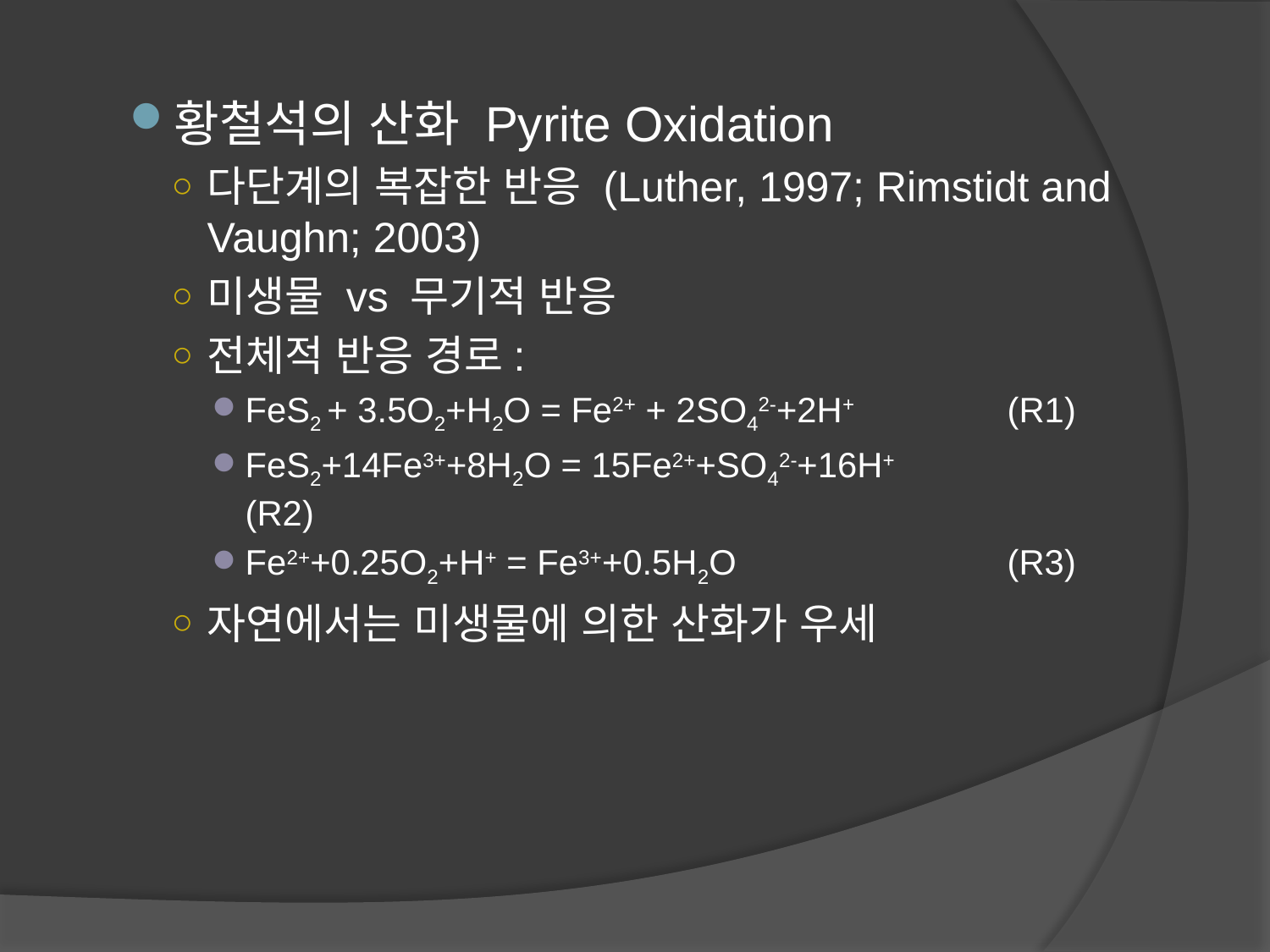

황철석의 산화 Pyrite Oxidation
다단계의 복잡한 반응 (Luther, 1997; Rimstidt and Vaughn; 2003)
미생물 vs 무기적 반응
전체적 반응 경로:
FeS2 + 3.5O2+H2O = Fe2+ + 2SO42-+2H+  		(R1)
FeS2+14Fe3++8H2O = 15Fe2++SO42-+16H+  		(R2)
Fe2++0.25O2+H+ = Fe3++0.5H2O			(R3)
자연에서는 미생물에 의한 산화가 우세